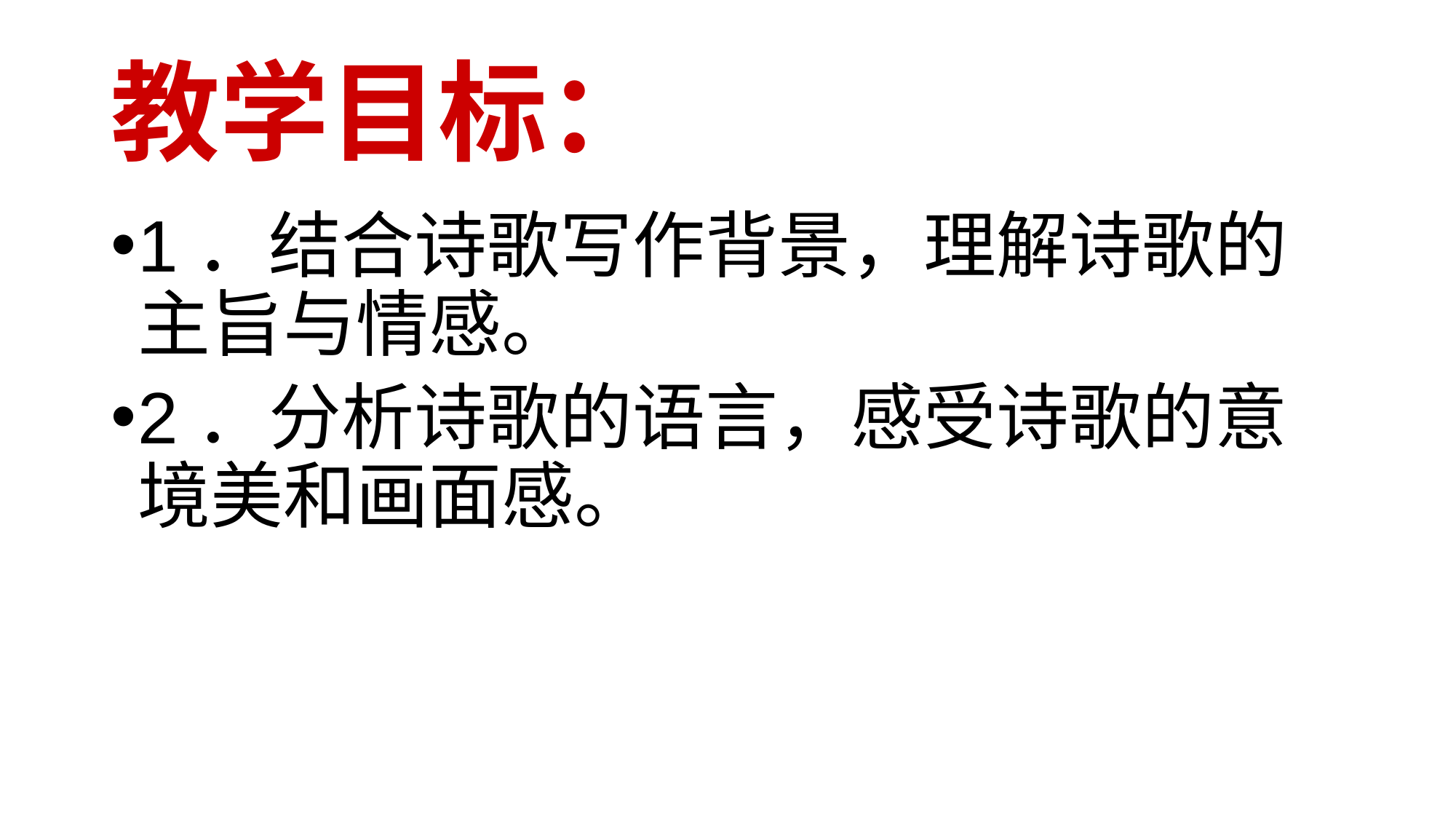

# 教学目标：
1．结合诗歌写作背景，理解诗歌的主旨与情感。
2．分析诗歌的语言，感受诗歌的意境美和画面感。